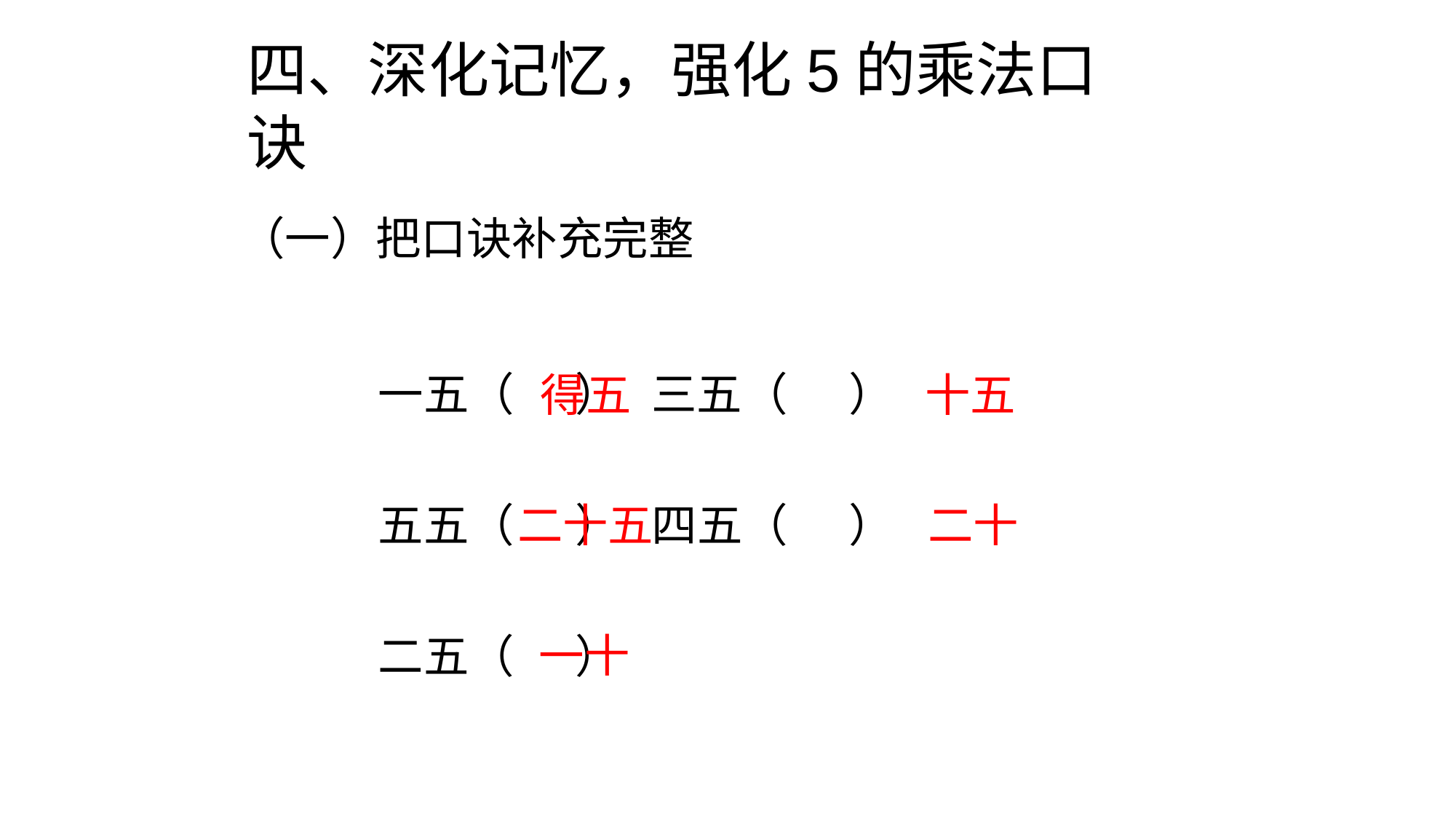

四、深化记忆，强化5的乘法口诀
（一）把口诀补充完整
一五（      ）   三五（      ）

五五（      ）   四五（      ）

二五（      ）
得五
十五
二十
二十五
一十
绿色圃中小学教育网http://www.lspjy.com